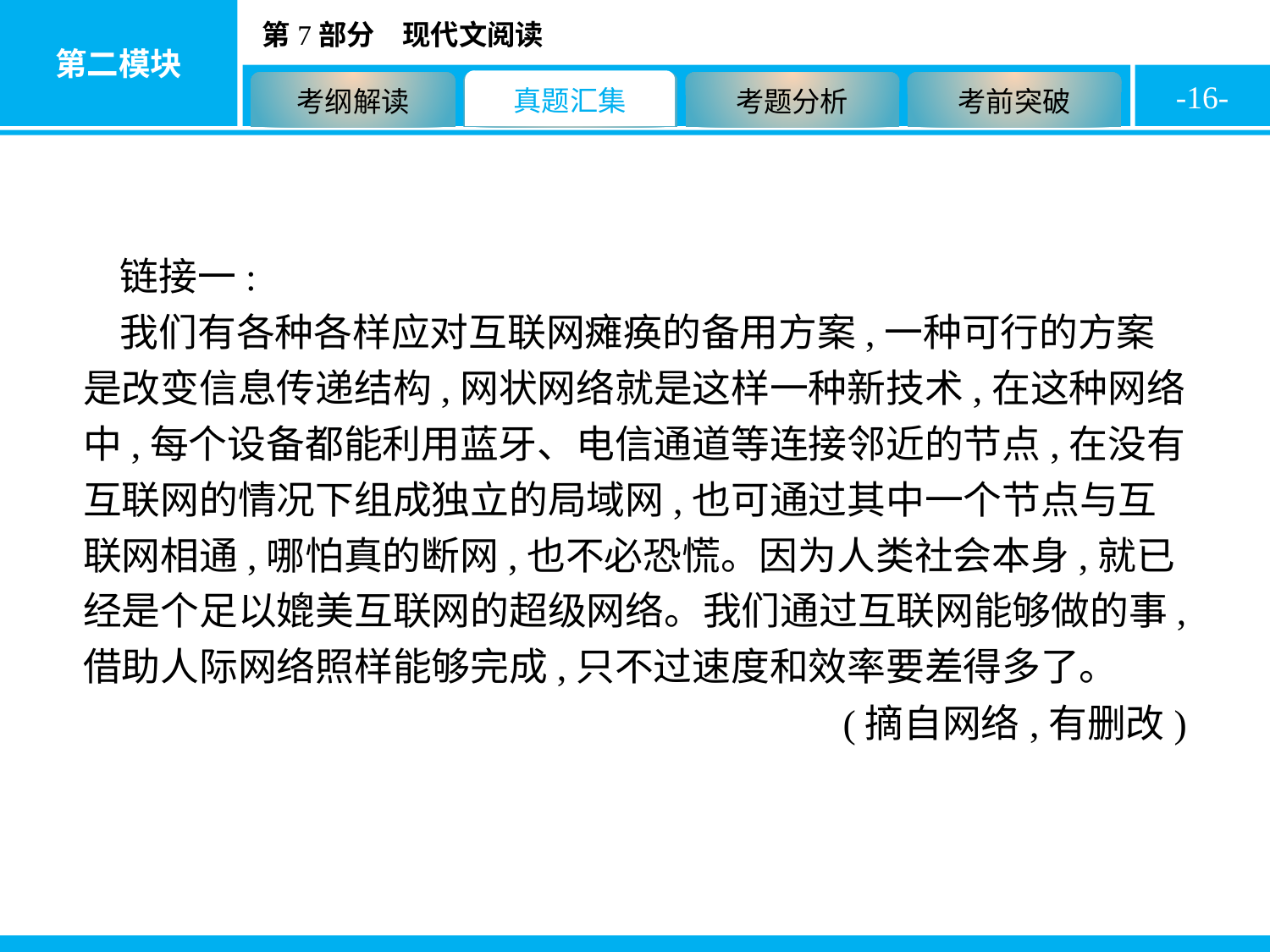

-16-
链接一:
我们有各种各样应对互联网瘫痪的备用方案,一种可行的方案是改变信息传递结构,网状网络就是这样一种新技术,在这种网络中,每个设备都能利用蓝牙、电信通道等连接邻近的节点,在没有互联网的情况下组成独立的局域网,也可通过其中一个节点与互联网相通,哪怕真的断网,也不必恐慌。因为人类社会本身,就已经是个足以媲美互联网的超级网络。我们通过互联网能够做的事,借助人际网络照样能够完成,只不过速度和效率要差得多了。
(摘自网络,有删改)